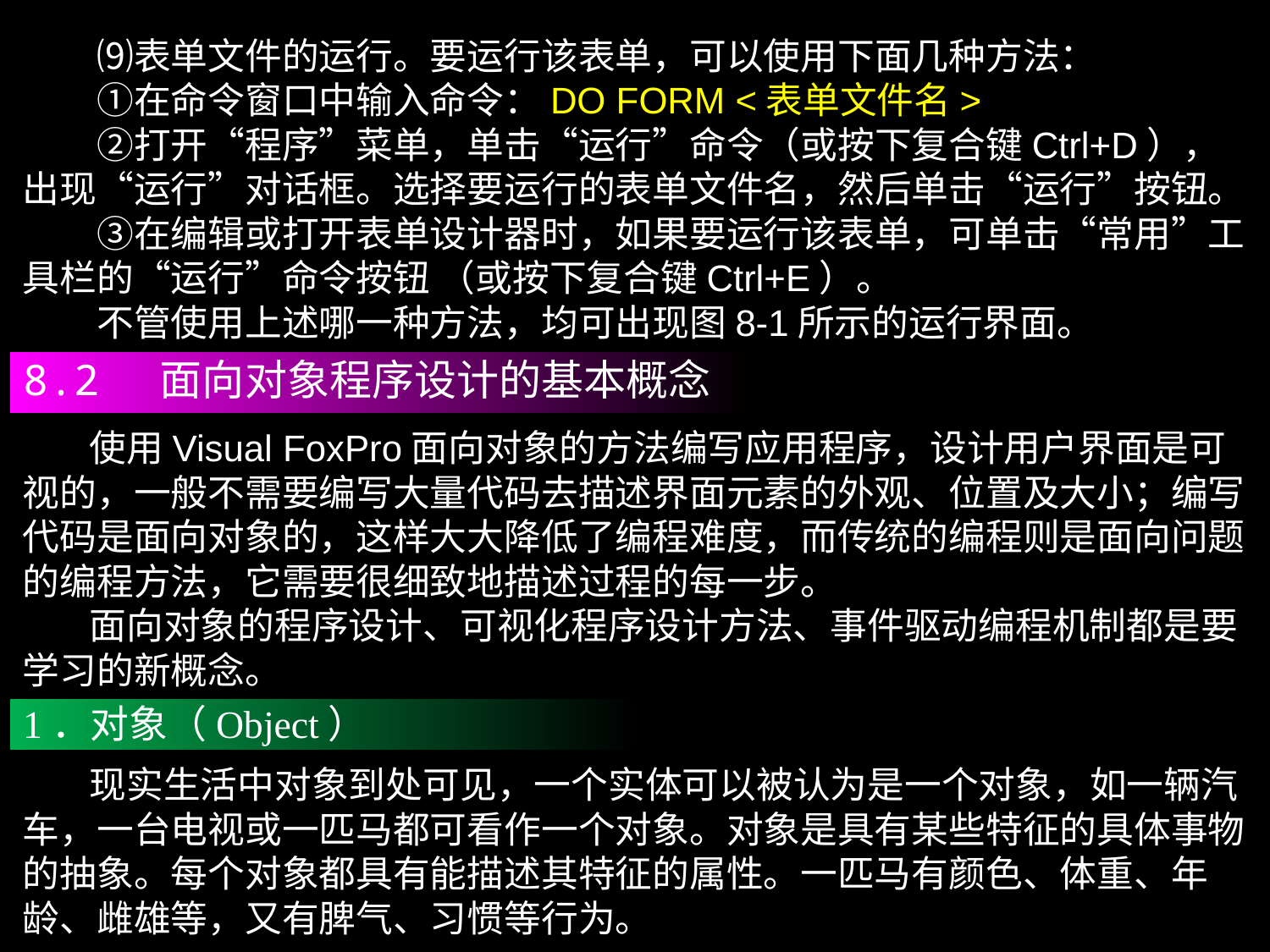

⑼表单文件的运行。要运行该表单，可以使用下面几种方法：
　　①在命令窗口中输入命令：DO FORM <表单文件名>
　　②打开“程序”菜单，单击“运行”命令（或按下复合键Ctrl+D），出现“运行”对话框。选择要运行的表单文件名，然后单击“运行”按钮。
　　③在编辑或打开表单设计器时，如果要运行该表单，可单击“常用”工具栏的“运行”命令按钮 （或按下复合键Ctrl+E）。
　　不管使用上述哪一种方法，均可出现图8-1所示的运行界面。
8.2  面向对象程序设计的基本概念
       使用Visual FoxPro面向对象的方法编写应用程序，设计用户界面是可视的，一般不需要编写大量代码去描述界面元素的外观、位置及大小；编写代码是面向对象的，这样大大降低了编程难度，而传统的编程则是面向问题的编程方法，它需要很细致地描述过程的每一步。
       面向对象的程序设计、可视化程序设计方法、事件驱动编程机制都是要学习的新概念。
1．对象（Object）
       现实生活中对象到处可见，一个实体可以被认为是一个对象，如一辆汽车，一台电视或一匹马都可看作一个对象。对象是具有某些特征的具体事物的抽象。每个对象都具有能描述其特征的属性。一匹马有颜色、体重、年龄、雌雄等，又有脾气、习惯等行为。